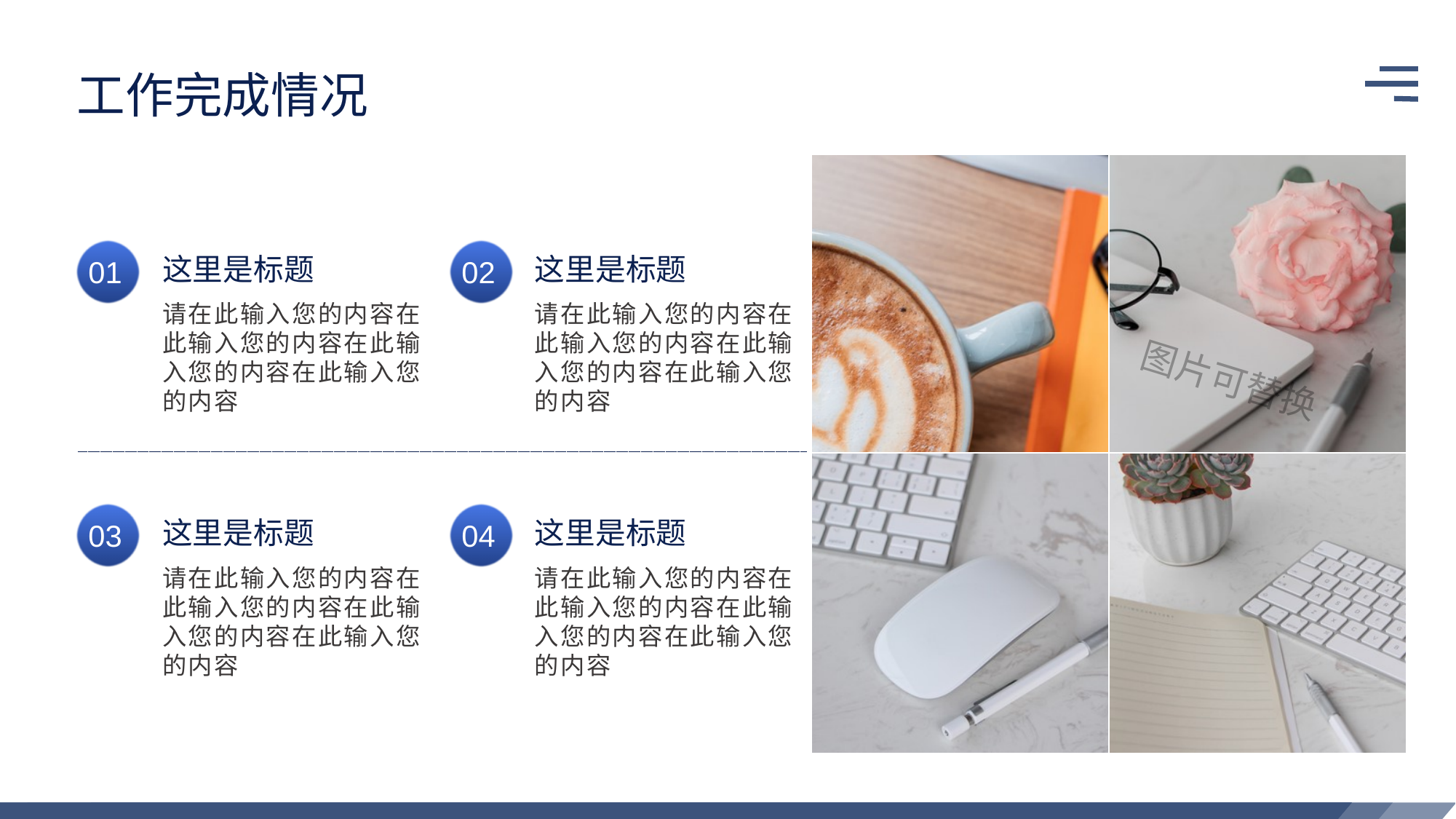

工作完成情况

这里是标题
这里是标题
01
02
请在此输入您的内容在此输入您的内容在此输入您的内容在此输入您的内容
请在此输入您的内容在此输入您的内容在此输入您的内容在此输入您的内容
图片可替换

这里是标题
这里是标题
03
04
请在此输入您的内容在此输入您的内容在此输入您的内容在此输入您的内容
请在此输入您的内容在此输入您的内容在此输入您的内容在此输入您的内容